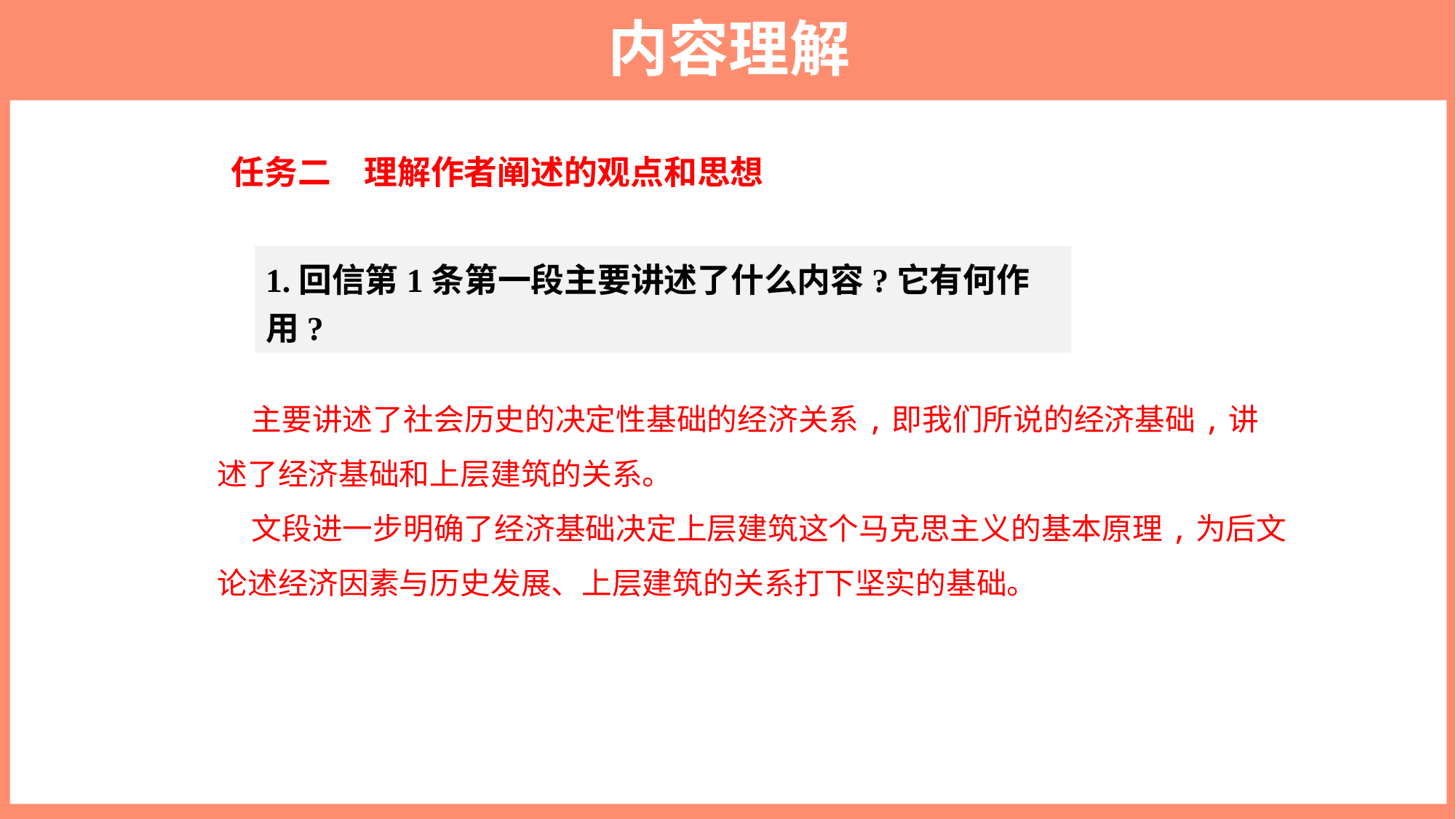

内容理解
任务二　理解作者阐述的观点和思想
1.回信第1条第一段主要讲述了什么内容?它有何作用?
    主要讲述了社会历史的决定性基础的经济关系,即我们所说的经济基础,讲述了经济基础和上层建筑的关系。
    文段进一步明确了经济基础决定上层建筑这个马克思主义的基本原理,为后文论述经济因素与历史发展、上层建筑的关系打下坚实的基础。